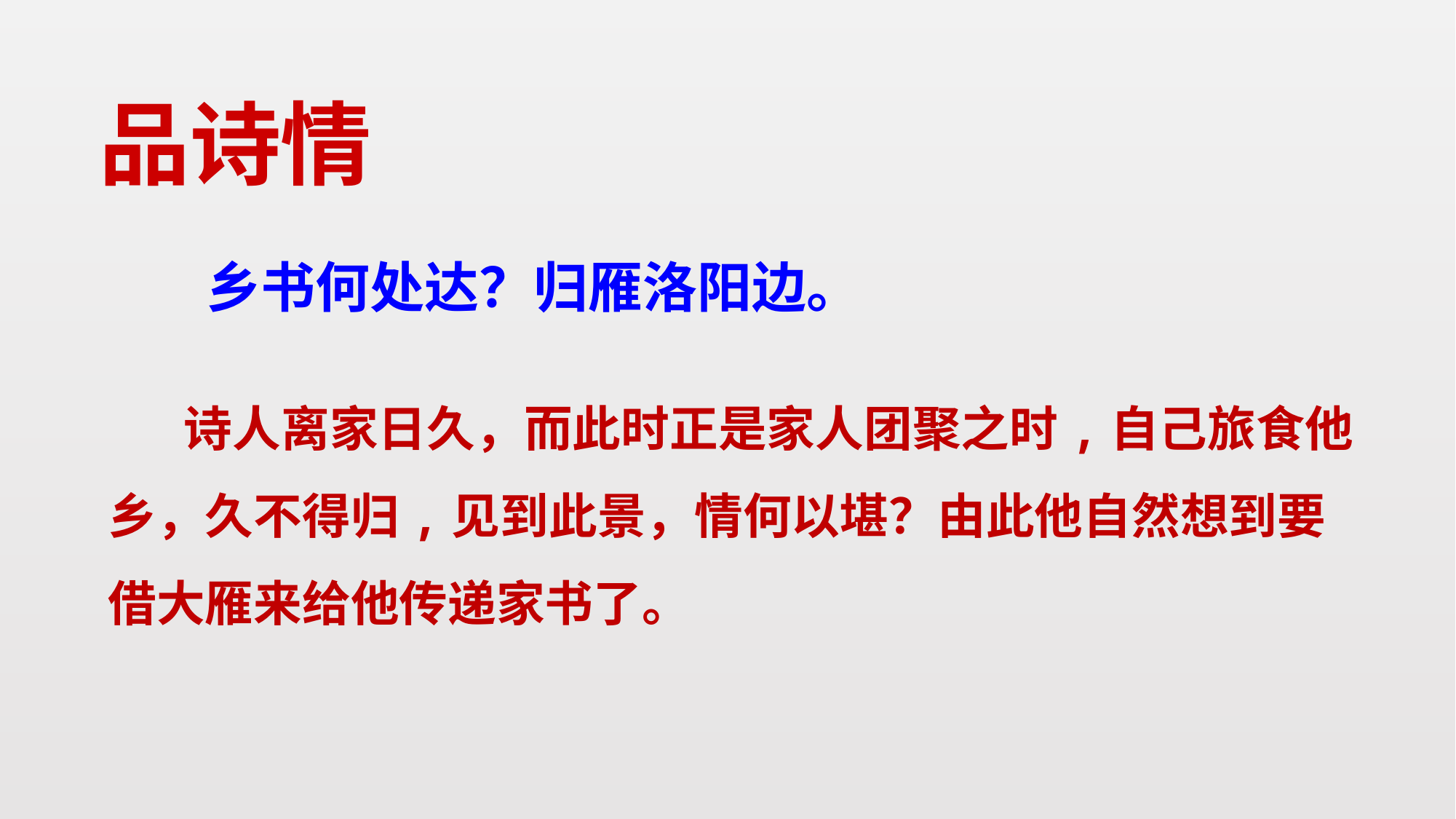

品诗情
乡书何处达？归雁洛阳边。
   诗人离家日久，而此时正是家人团聚之时,自己旅食他乡，久不得归,见到此景，情何以堪？由此他自然想到要借大雁来给他传递家书了。